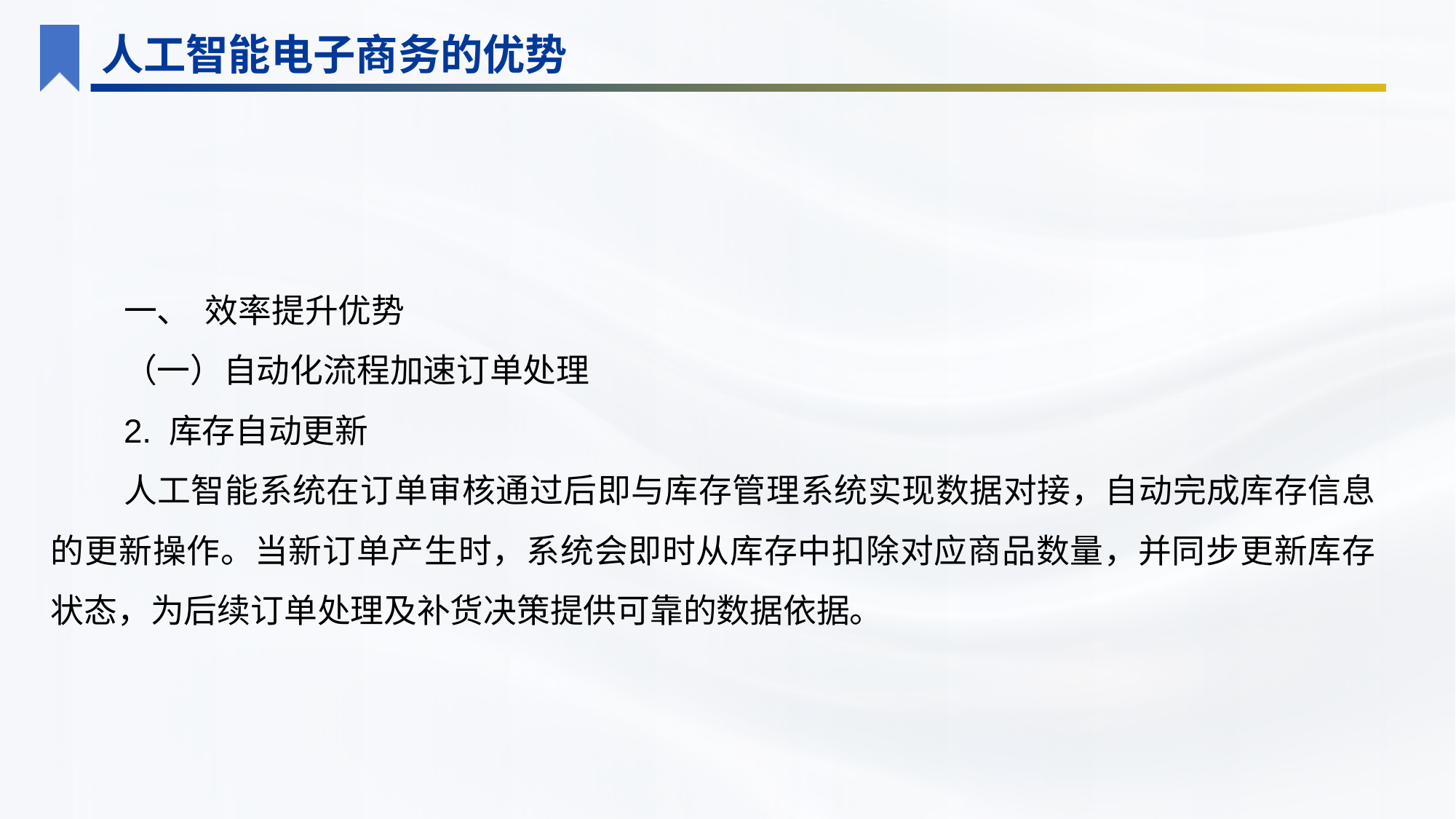

人工智能电子商务的优势
一、  效率提升优势
（一）自动化流程加速订单处理
2. 库存自动更新
人工智能系统在订单审核通过后即与库存管理系统实现数据对接，自动完成库存信息的更新操作。当新订单产生时，系统会即时从库存中扣除对应商品数量，并同步更新库存状态，为后续订单处理及补货决策提供可靠的数据依据。